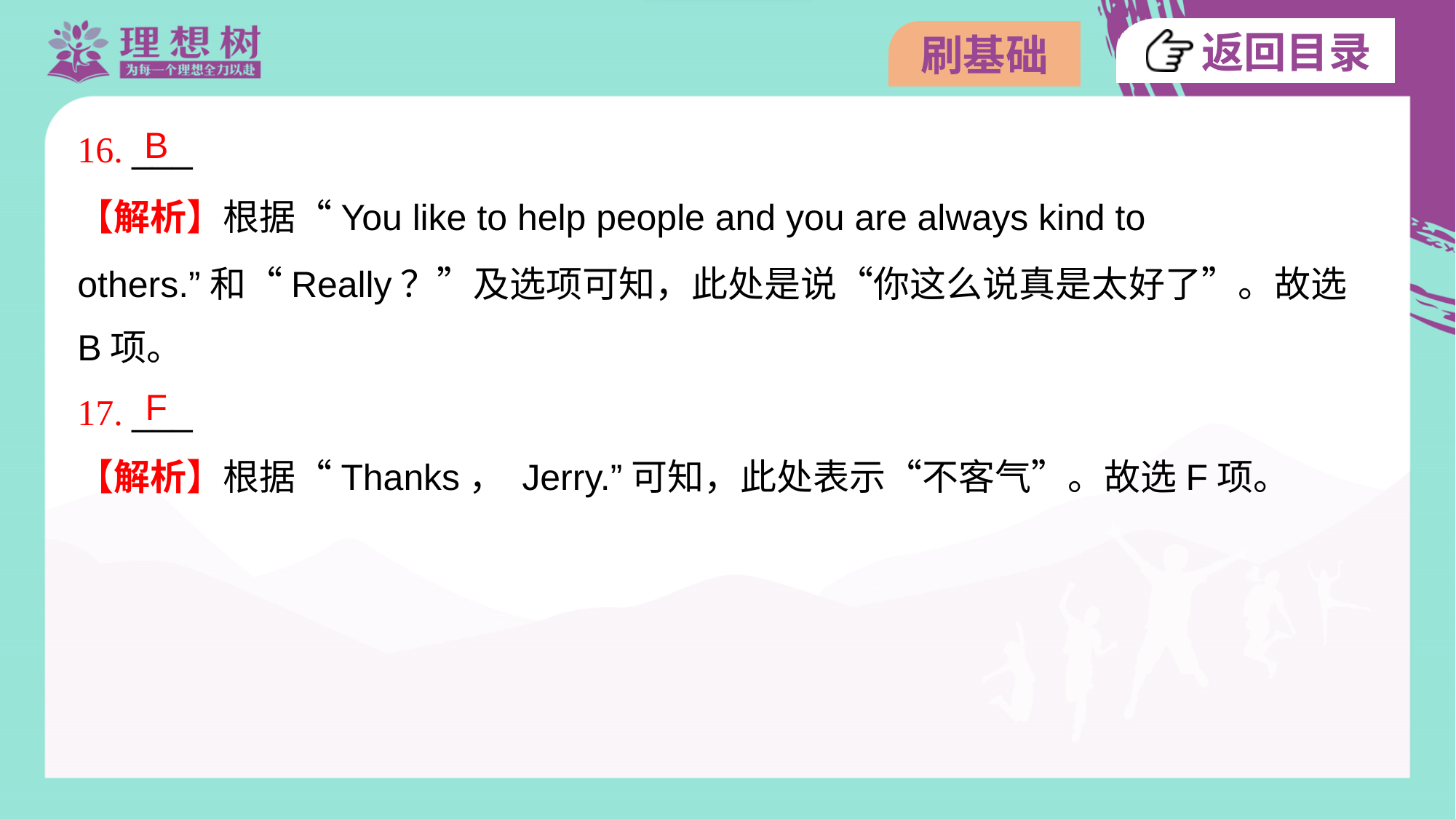

B
16. ___
【解析】根据“You like to help people and you are always kind to
others.”和“Really？”及选项可知，此处是说“你这么说真是太好了”。故选
B项。
F
17. ___
【解析】根据“Thanks， Jerry.”可知，此处表示“不客气”。故选F项。